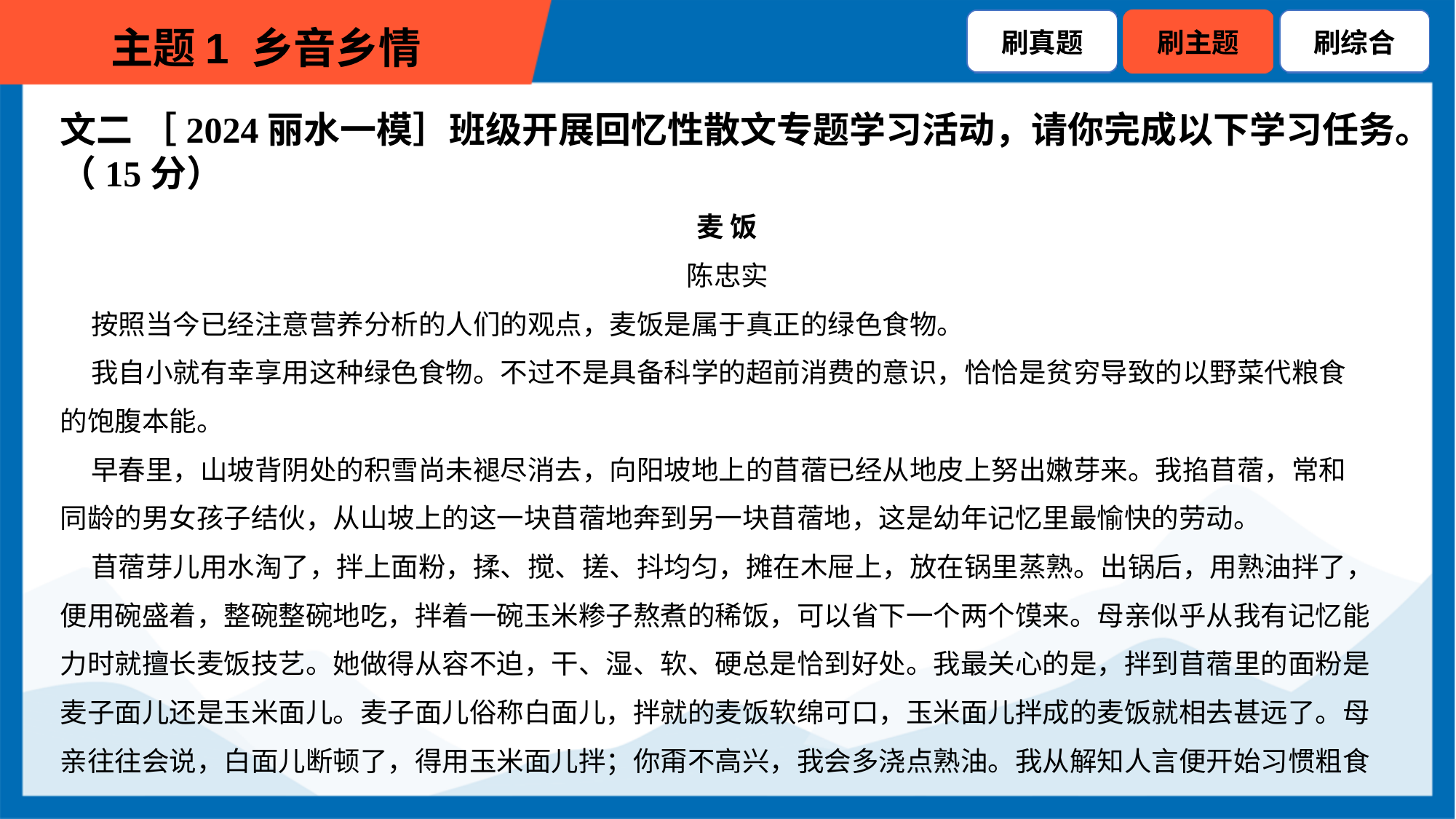

文二 ［2024丽水一模］班级开展回忆性散文专题学习活动，请你完成以下学习任务。
（15分）
麦 饭
陈忠实
    按照当今已经注意营养分析的人们的观点，麦饭是属于真正的绿色食物。
    我自小就有幸享用这种绿色食物。不过不是具备科学的超前消费的意识，恰恰是贫穷导致的以野菜代粮食
的饱腹本能。
    早春里，山坡背阴处的积雪尚未褪尽消去，向阳坡地上的苜蓿已经从地皮上努出嫩芽来。我掐苜蓿，常和
同龄的男女孩子结伙，从山坡上的这一块苜蓿地奔到另一块苜蓿地，这是幼年记忆里最愉快的劳动。
    苜蓿芽儿用水淘了，拌上面粉，揉、搅、搓、抖均匀，摊在木屉上，放在锅里蒸熟。出锅后，用熟油拌了，
便用碗盛着，整碗整碗地吃，拌着一碗玉米糁子熬煮的稀饭，可以省下一个两个馍来。母亲似乎从我有记忆能
力时就擅长麦饭技艺。她做得从容不迫，干、湿、软、硬总是恰到好处。我最关心的是，拌到苜蓿里的面粉是
麦子面儿还是玉米面儿。麦子面儿俗称白面儿，拌就的麦饭软绵可口，玉米面儿拌成的麦饭就相去甚远了。母
亲往往会说，白面儿断顿了，得用玉米面儿拌；你甭不高兴，我会多浇点熟油。我从解知人言便开始习惯粗食